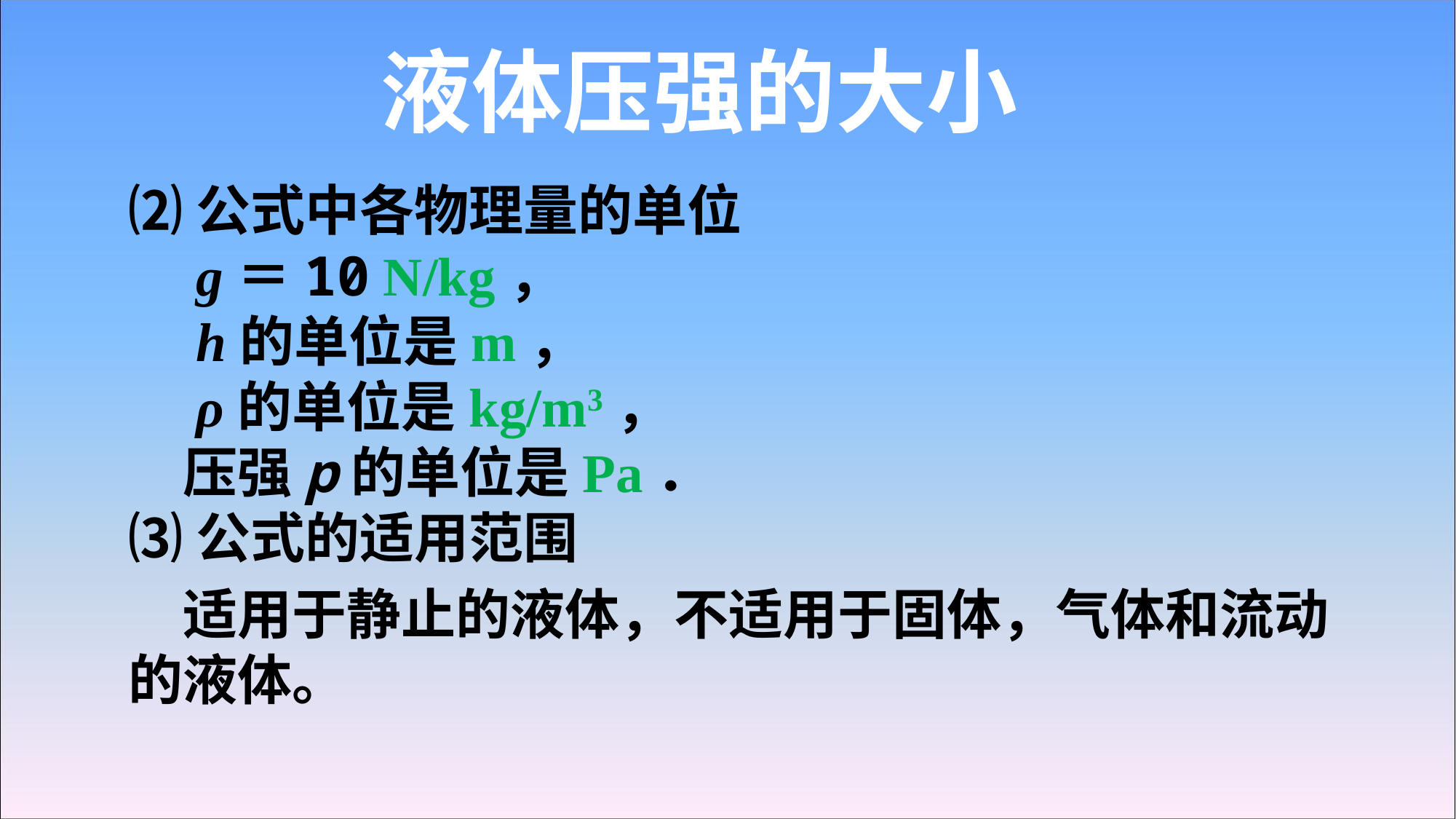

液体压强的大小
⑵公式中各物理量的单位
　g＝10 N/kg，
　h的单位是m，
　ρ的单位是kg/m3，
　压强p的单位是Pa．
⑶公式的适用范围
　适用于静止的液体，不适用于固体，气体和流动的液体。